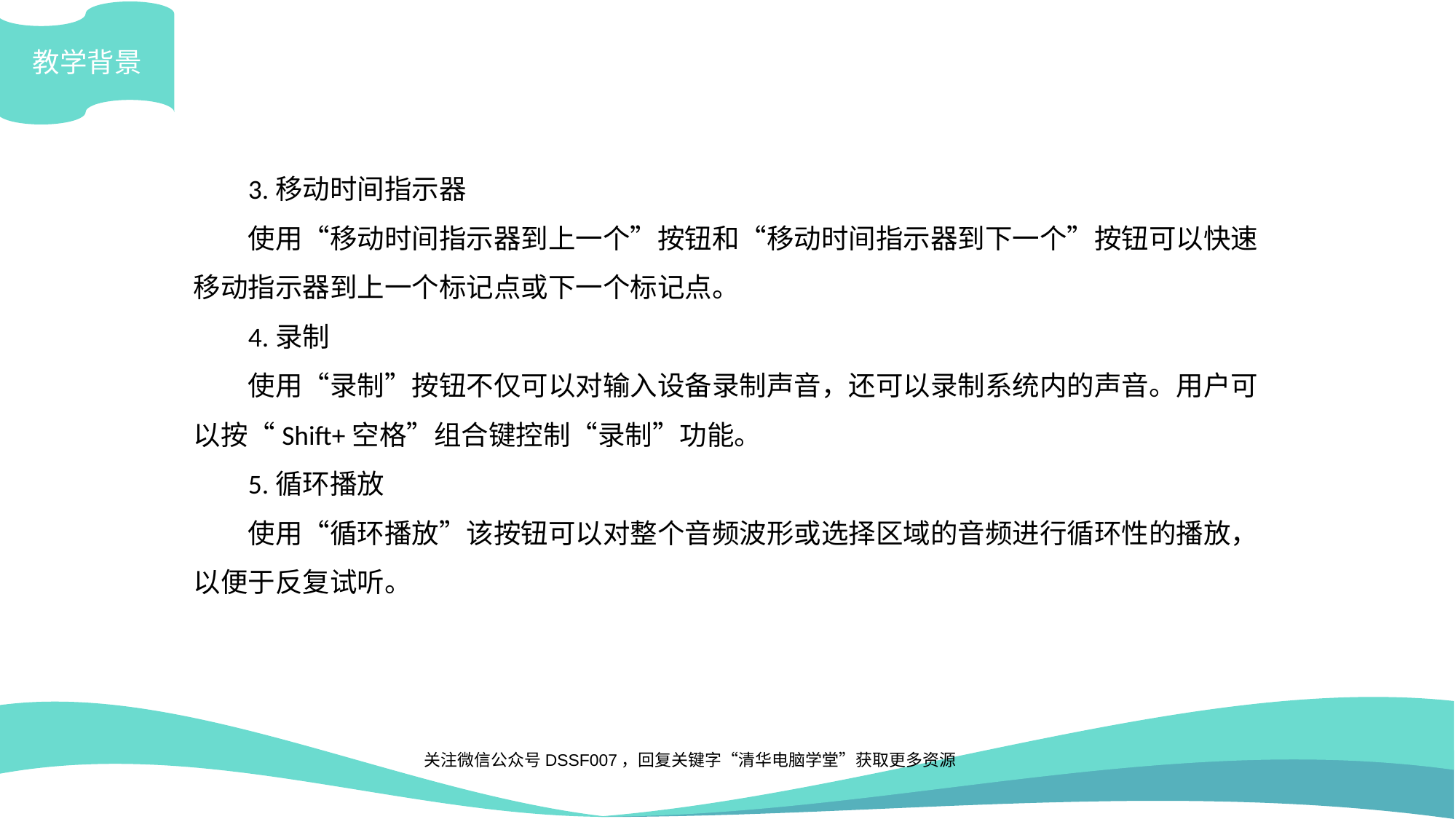

教学背景
3.移动时间指示器
使用“移动时间指示器到上一个”按钮和“移动时间指示器到下一个”按钮可以快速移动指示器到上一个标记点或下一个标记点。
4.录制
使用“录制”按钮不仅可以对输入设备录制声音，还可以录制系统内的声音。用户可以按“Shift+空格”组合键控制“录制”功能。
5.循环播放
使用“循环播放”该按钮可以对整个音频波形或选择区域的音频进行循环性的播放，以便于反复试听。